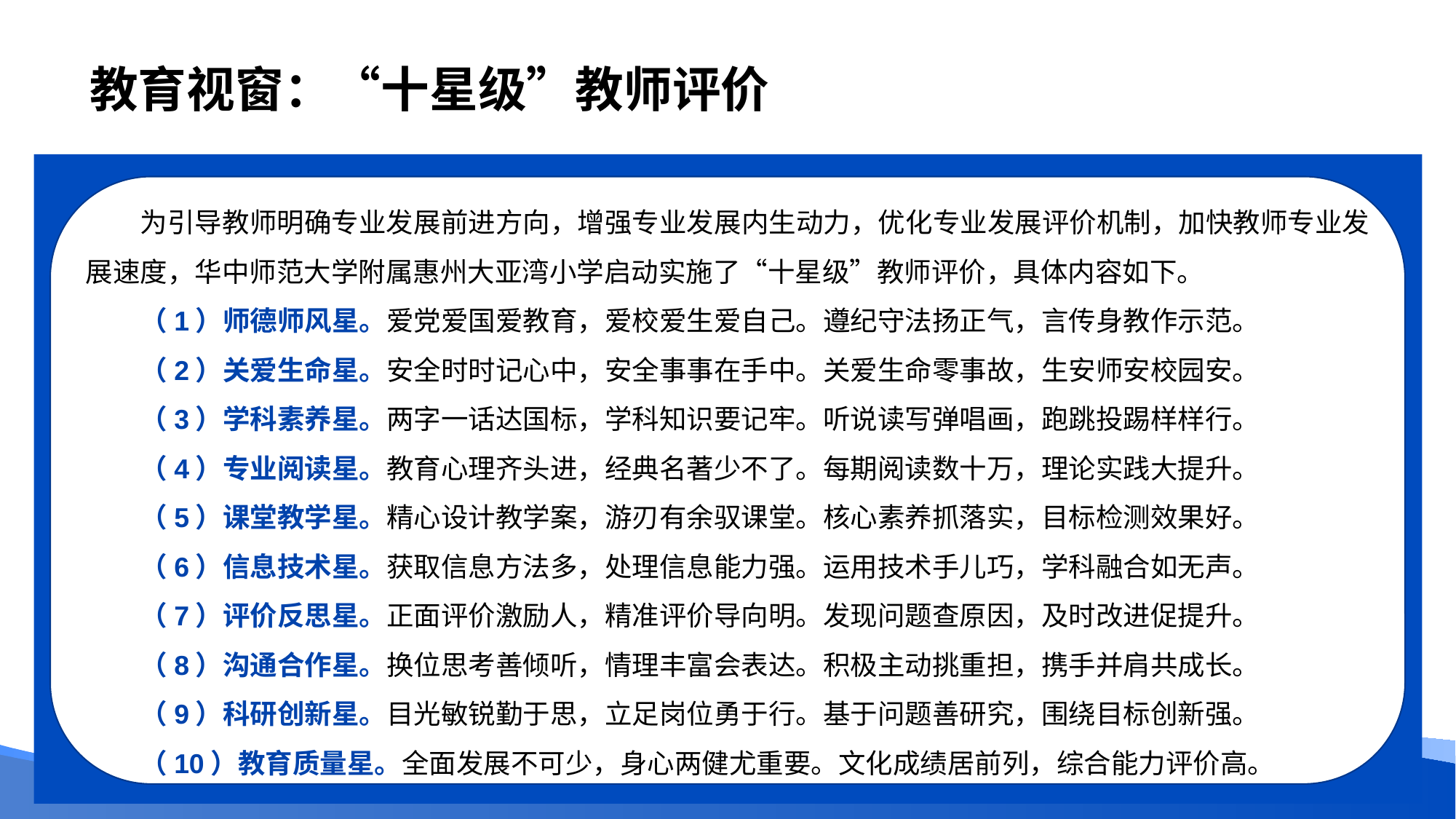

# 教育视窗：“十星级”教师评价

为引导教师明确专业发展前进方向，增强专业发展内生动力，优化专业发展评价机制，加快教师专业发展速度，华中师范大学附属惠州大亚湾小学启动实施了“十星级”教师评价，具体内容如下。
（1）师德师风星。爱党爱国爱教育，爱校爱生爱自己。遵纪守法扬正气，言传身教作示范。
（2）关爱生命星。安全时时记心中，安全事事在手中。关爱生命零事故，生安师安校园安。
（3）学科素养星。两字一话达国标，学科知识要记牢。听说读写弹唱画，跑跳投踢样样行。
（4）专业阅读星。教育心理齐头进，经典名著少不了。每期阅读数十万，理论实践大提升。
（5）课堂教学星。精心设计教学案，游刃有余驭课堂。核心素养抓落实，目标检测效果好。
（6）信息技术星。获取信息方法多，处理信息能力强。运用技术手儿巧，学科融合如无声。
（7）评价反思星。正面评价激励人，精准评价导向明。发现问题查原因，及时改进促提升。
（8）沟通合作星。换位思考善倾听，情理丰富会表达。积极主动挑重担，携手并肩共成长。
（9）科研创新星。目光敏锐勤于思，立足岗位勇于行。基于问题善研究，围绕目标创新强。
（10）教育质量星。全面发展不可少，身心两健尤重要。文化成绩居前列，综合能力评价高。